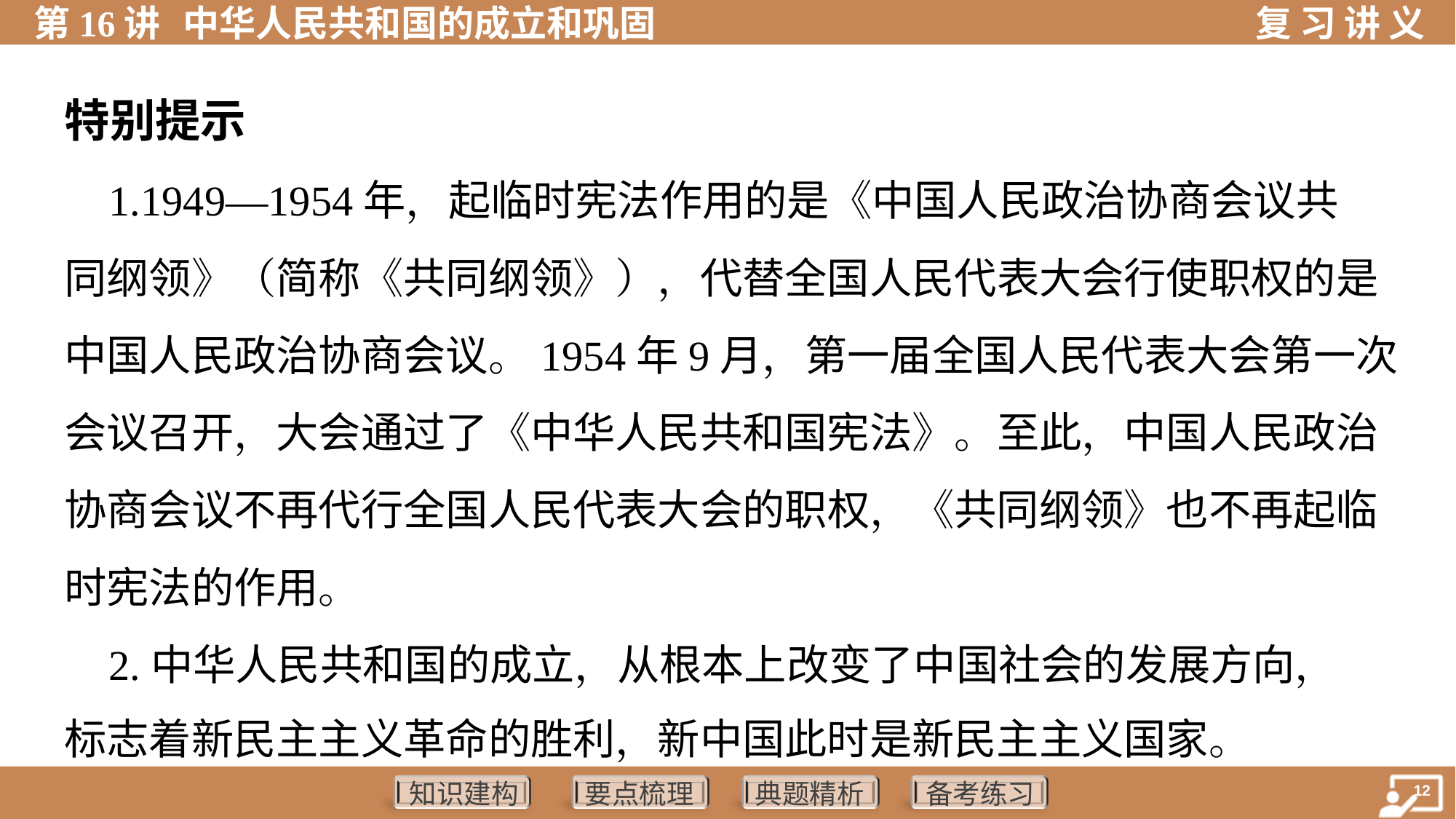

特别提示
    1.1949—1954年，起临时宪法作用的是《中国人民政治协商会议共
同纲领》（简称《共同纲领》），代替全国人民代表大会行使职权的是
中国人民政治协商会议。1954年9月，第一届全国人民代表大会第一次
会议召开，大会通过了《中华人民共和国宪法》。至此，中国人民政治
协商会议不再代行全国人民代表大会的职权，《共同纲领》也不再起临
时宪法的作用。
    2.中华人民共和国的成立，从根本上改变了中国社会的发展方向，
标志着新民主主义革命的胜利，新中国此时是新民主主义国家。